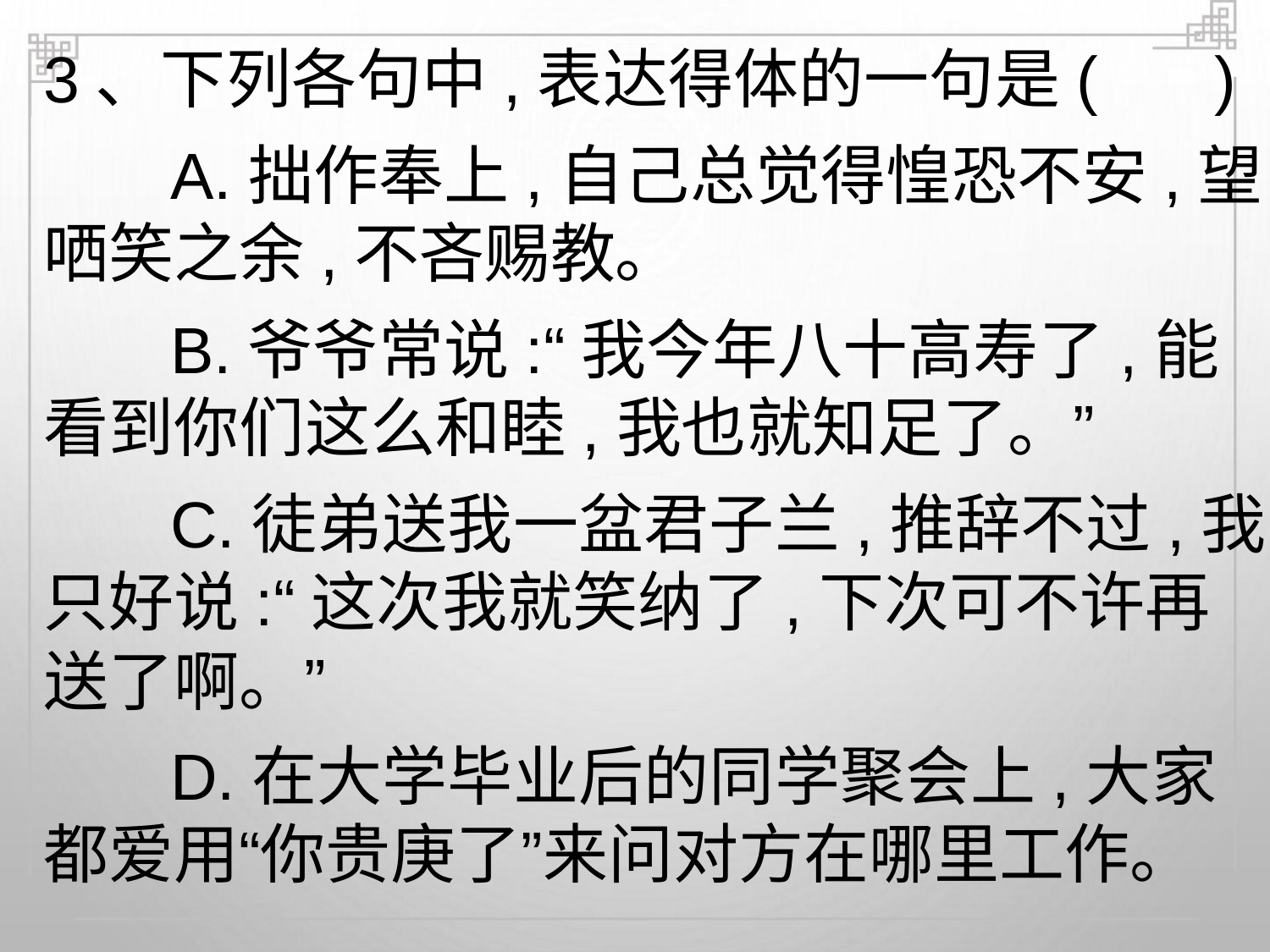

3、下列各句中,表达得体的一句是( )
A.拙作奉上,自己总觉得惶恐不安,望
哂笑之余,不吝赐教。
B.爷爷常说:“我今年八十高寿了,能
看到你们这么和睦,我也就知足了。”
C.徒弟送我一盆君子兰,推辞不过,我
只好说:“这次我就笑纳了,下次可不许再
送了啊。”
D.在大学毕业后的同学聚会上,大家
都爱用“你贵庚了”来问对方在哪里工作。